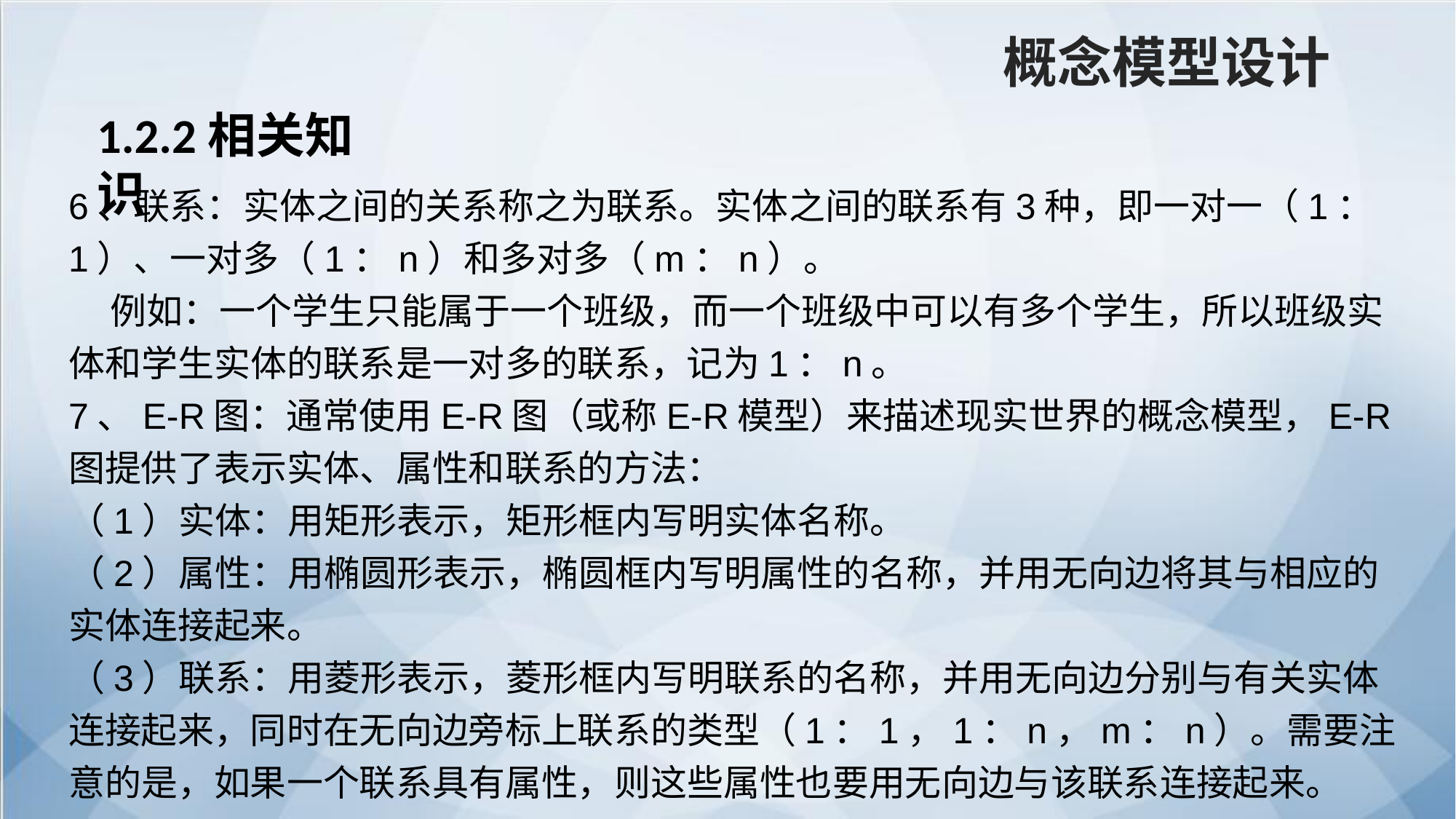

概念模型设计
1.2.2相关知识
6、联系：实体之间的关系称之为联系。实体之间的联系有3种，即一对一（1：1）、一对多（1：n）和多对多（m：n）。
    例如：一个学生只能属于一个班级，而一个班级中可以有多个学生，所以班级实体和学生实体的联系是一对多的联系，记为1：n。
7、E-R图：通常使用E-R图（或称E-R模型）来描述现实世界的概念模型，E-R图提供了表示实体、属性和联系的方法：
（1）实体：用矩形表示，矩形框内写明实体名称。
（2）属性：用椭圆形表示，椭圆框内写明属性的名称，并用无向边将其与相应的实体连接起来。
（3）联系：用菱形表示，菱形框内写明联系的名称，并用无向边分别与有关实体连接起来，同时在无向边旁标上联系的类型（1：1，1：n，m：n）。需要注意的是，如果一个联系具有属性，则这些属性也要用无向边与该联系连接起来。